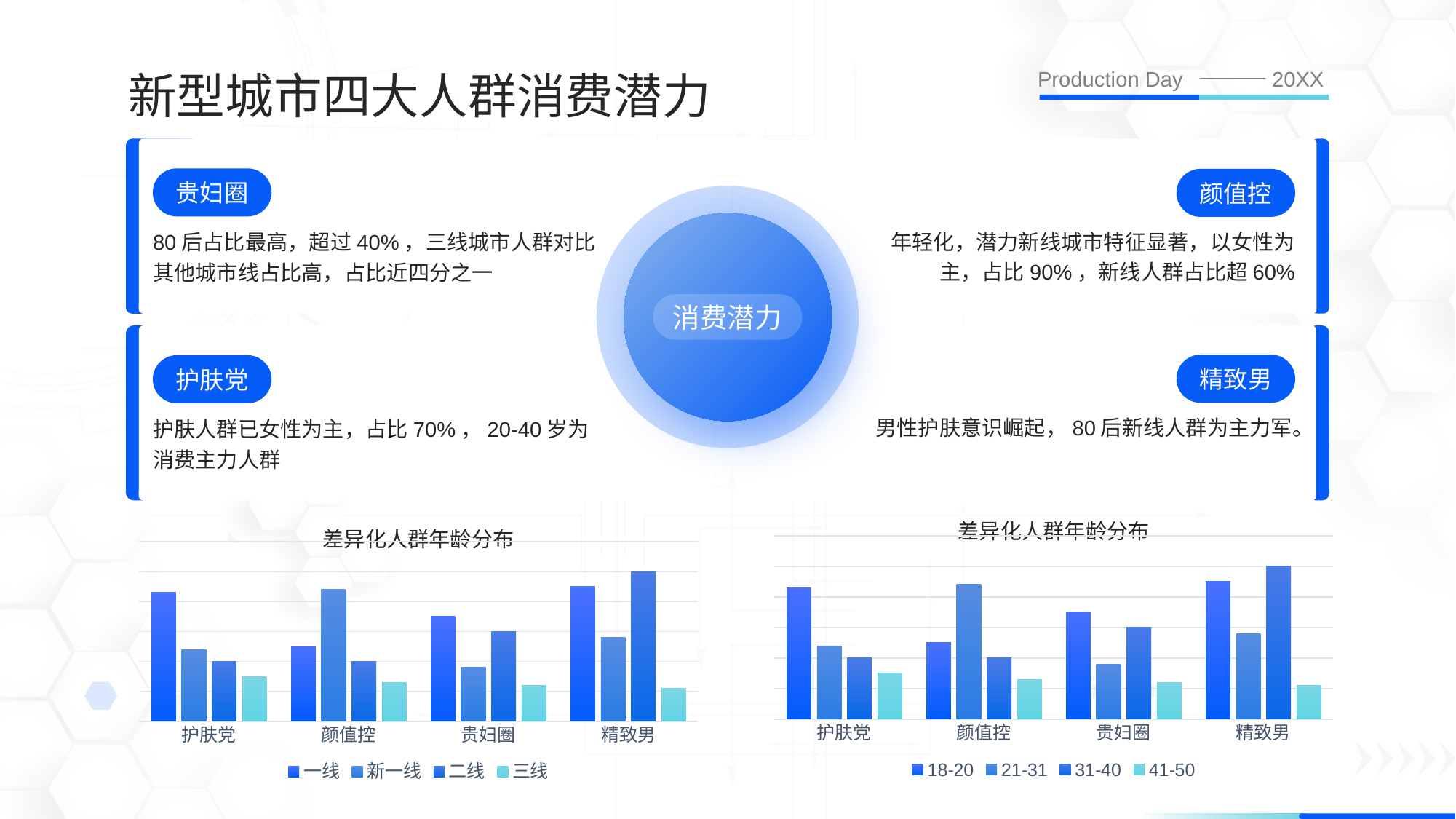

新型城市四大人群消费潜力
Production Day
20XX

贵妇圈
颜值控

消费潜力
年轻化，潜力新线城市特征显著，以女性为主，占比90%，新线人群占比超60%
80后占比最高，超过40%，三线城市人群对比其他城市线占比高，占比近四分之一

精致男
男性护肤意识崛起，80后新线人群为主力军。
护肤党
护肤人群已女性为主，占比70%，20-40岁为消费主力人群
差异化人群年龄分布

### Chart

| Category | 18-20 | 21-31 | 31-40 | 41-50 |
|---|---|---|---|---|
| 护肤党 | 4.3 | 2.4 | 2.0 | 1.5 |
| 颜值控 | 2.5 | 4.4 | 2.0 | 1.3 |
| 贵妇圈 | 3.5 | 1.8 | 3.0 | 1.2 |
| 精致男 | 4.5 | 2.8 | 5.0 | 1.1 |
差异化人群年龄分布

### Chart

| Category | 一线 | 新一线 | 二线 | 三线 |
|---|---|---|---|---|
| 护肤党 | 4.3 | 2.4 | 2.0 | 1.5 |
| 颜值控 | 2.5 | 4.4 | 2.0 | 1.3 |
| 贵妇圈 | 3.5 | 1.8 | 3.0 | 1.2 |
| 精致男 | 4.5 | 2.8 | 5.0 | 1.1 |